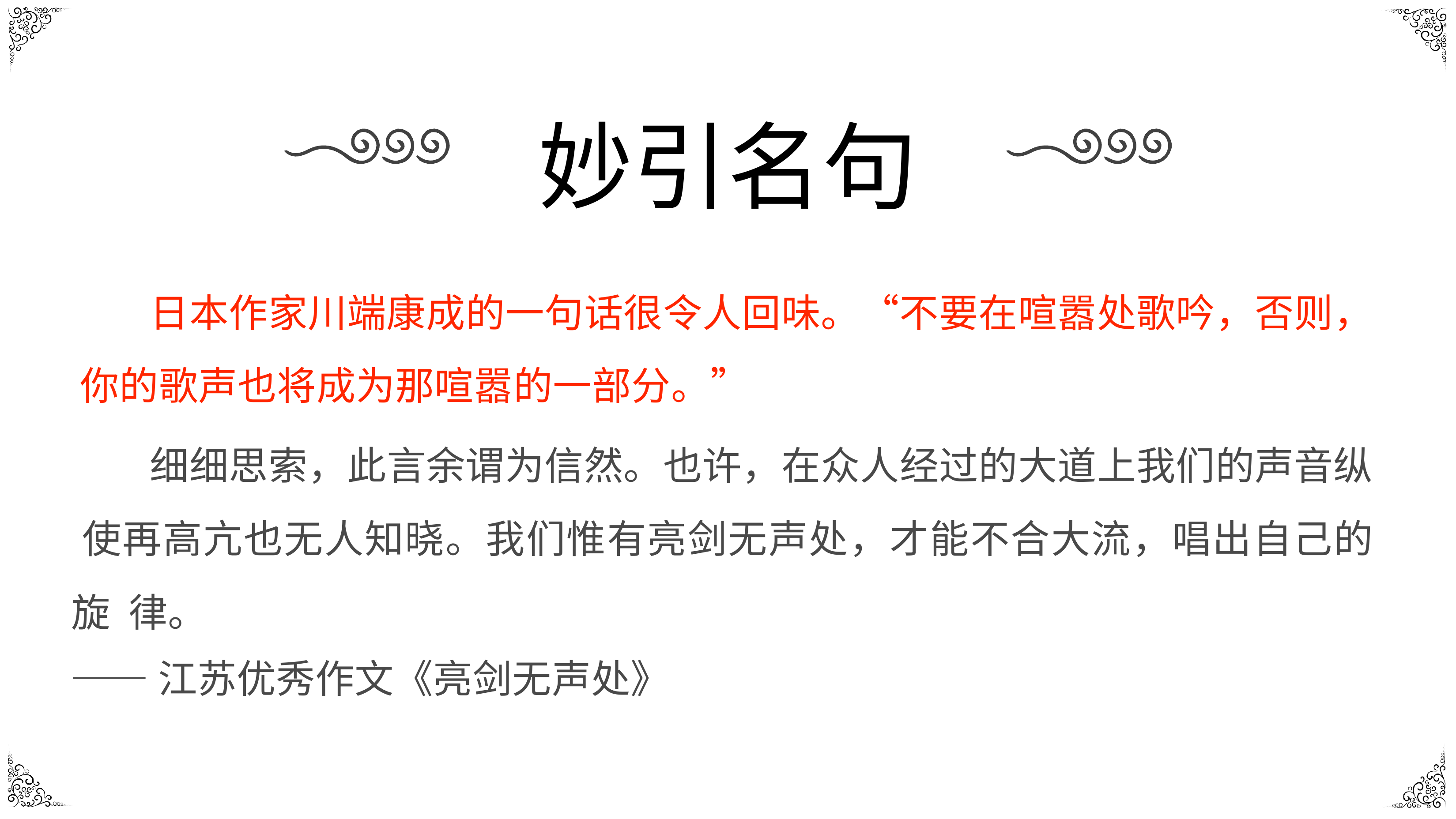

# 妙引名句

日本作家川端康成的一句话很令人回味。“不要在喧嚣处歌吟，否则，  你的歌声也将成为那喧嚣的一部分。”
细细思索，此言余谓为信然。也许，在众人经过的大道上我们的声音纵  使再高亢也无人知晓。我们惟有亮剑无声处，才能不合大流，唱出自己的旋  律。
——江苏优秀作文《亮剑无声处》